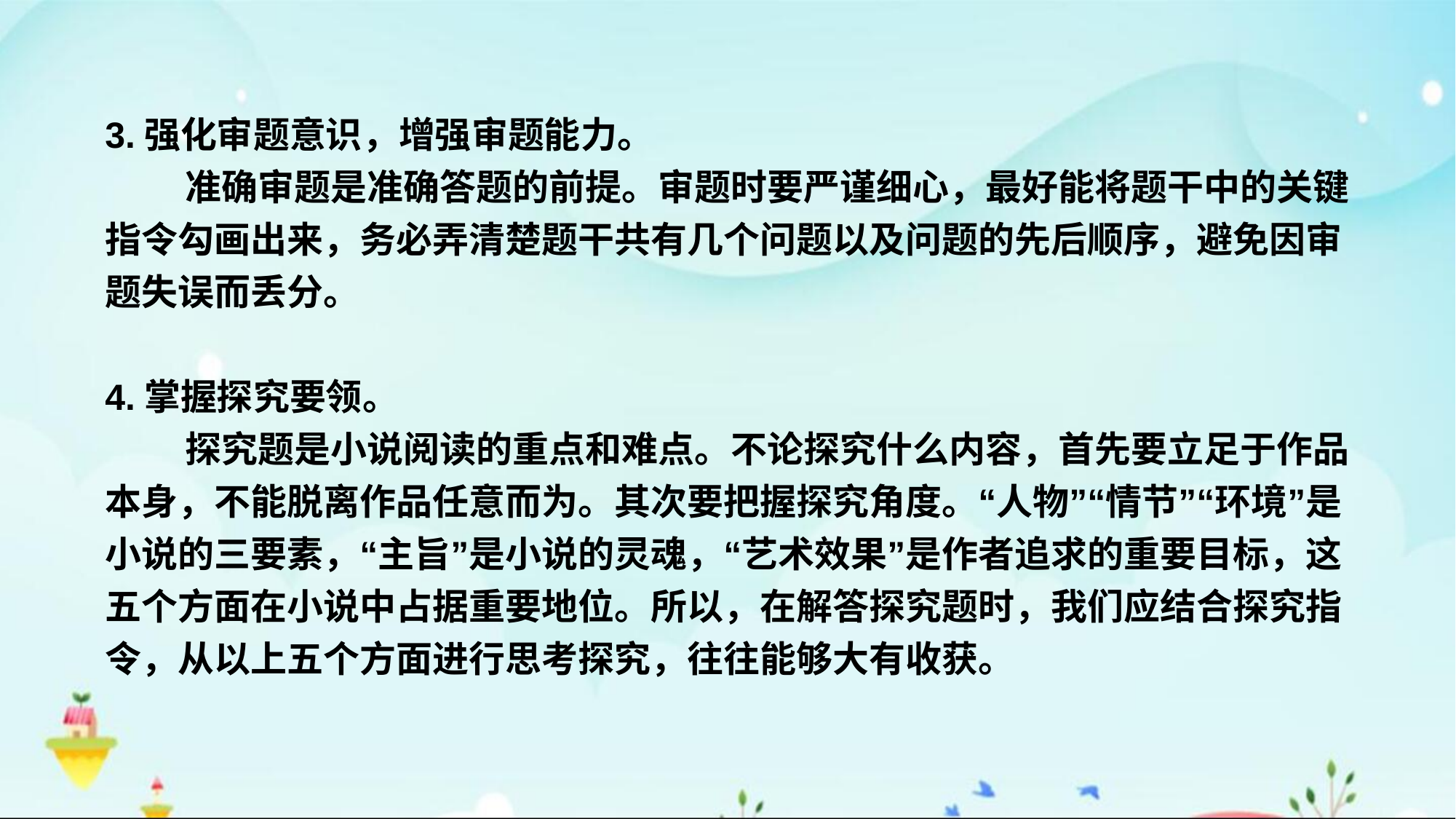

3.强化审题意识，增强审题能力。
       准确审题是准确答题的前提。审题时要严谨细心，最好能将题干中的关键指令勾画出来，务必弄清楚题干共有几个问题以及问题的先后顺序，避免因审题失误而丢分。

4.掌握探究要领。
       探究题是小说阅读的重点和难点。不论探究什么内容，首先要立足于作品本身，不能脱离作品任意而为。其次要把握探究角度。“人物”“情节”“环境”是小说的三要素，“主旨”是小说的灵魂，“艺术效果”是作者追求的重要目标，这五个方面在小说中占据重要地位。所以，在解答探究题时，我们应结合探究指令，从以上五个方面进行思考探究，往往能够大有收获。